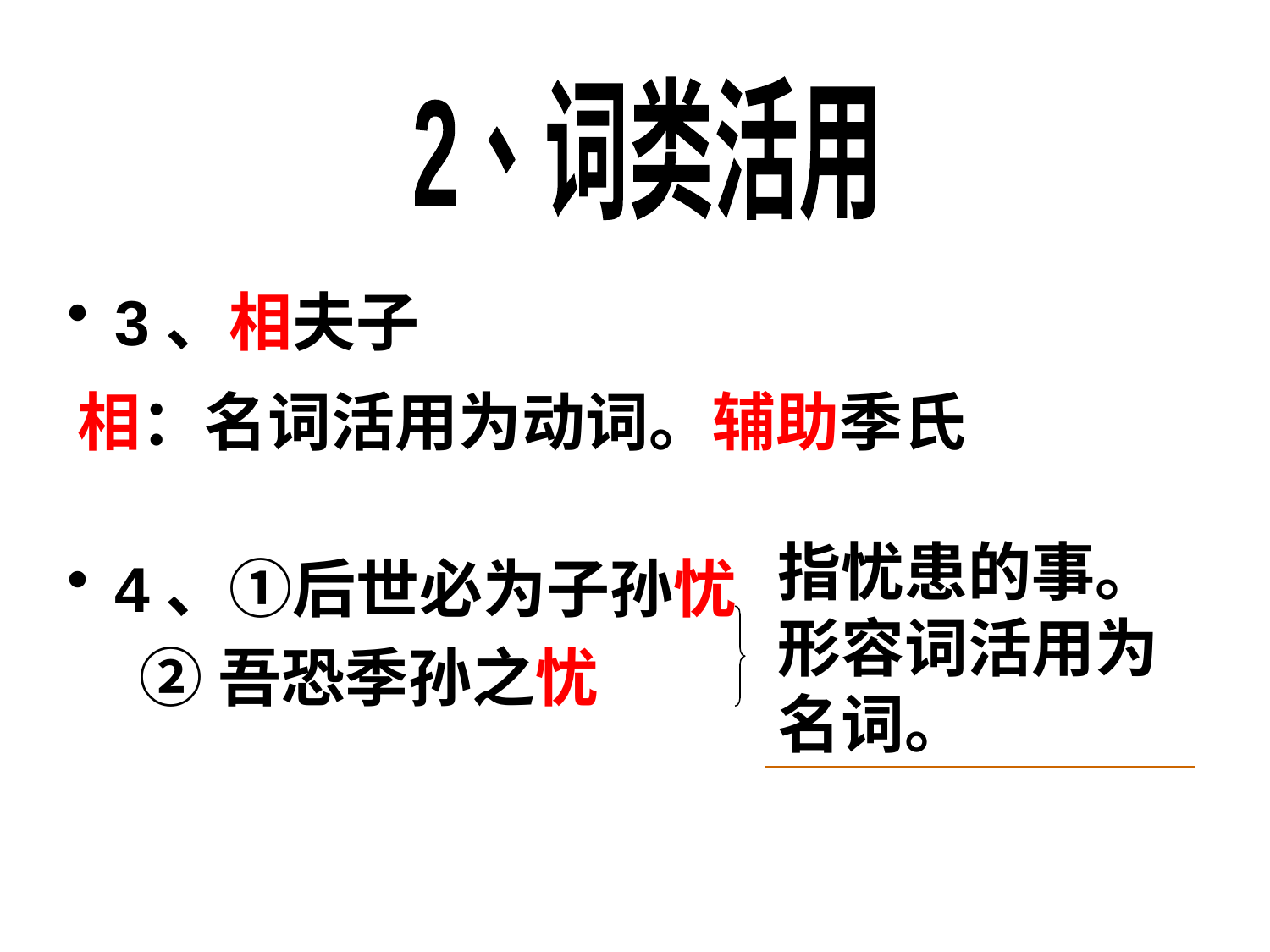

2、词类活用
3、相夫子

4、①后世必为子孙忧
     ②吾恐季孙之忧

相：名词活用为动词。辅助季氏
指忧患的事。
形容词活用为名词。